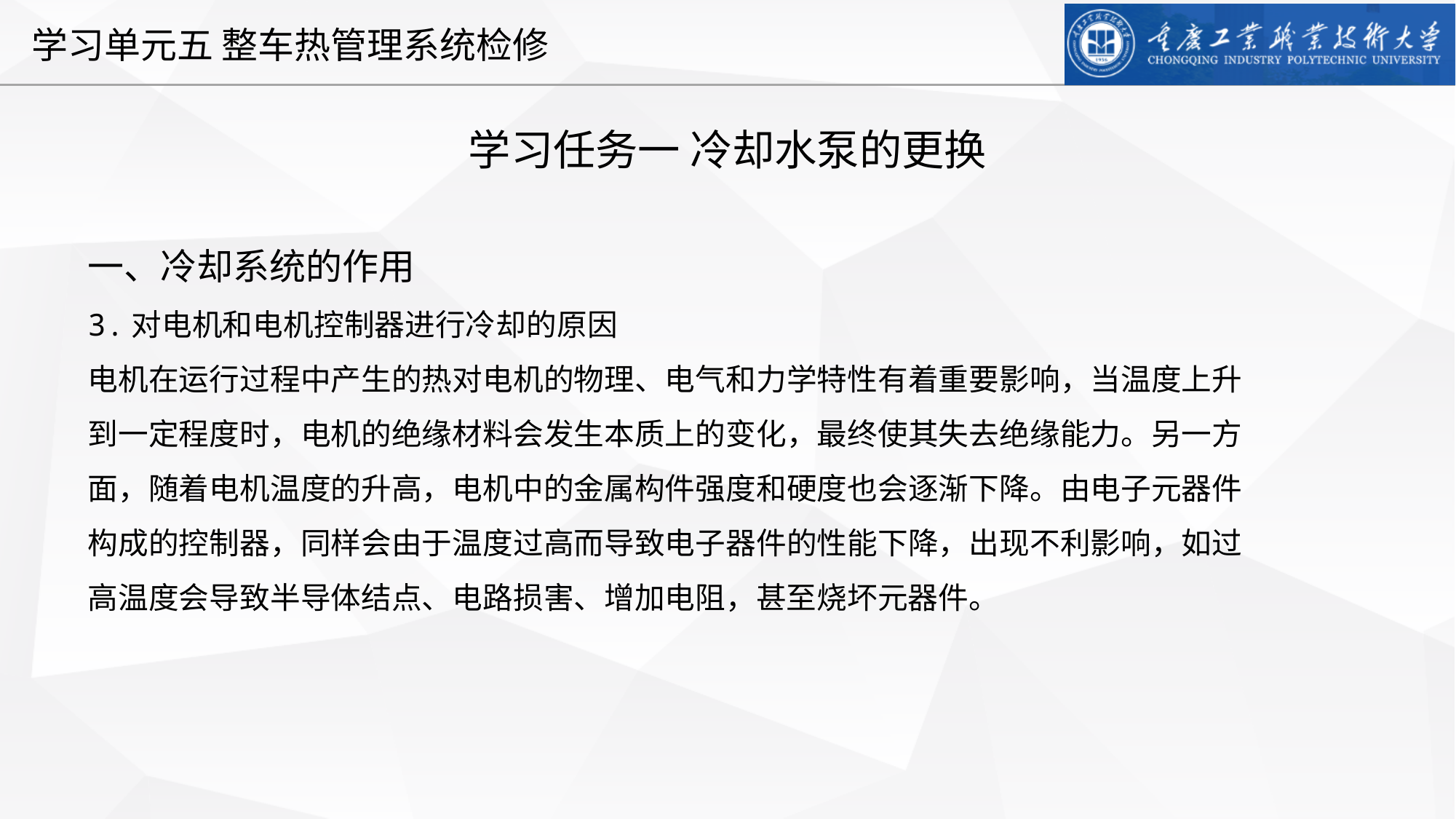

学习任务一 冷却水泵的更换
一、冷却系统的作用
3.对电机和电机控制器进行冷却的原因
电机在运行过程中产生的热对电机的物理、电气和力学特性有着重要影响，当温度上升到一定程度时，电机的绝缘材料会发生本质上的变化，最终使其失去绝缘能力。另一方面，随着电机温度的升高，电机中的金属构件强度和硬度也会逐渐下降。由电子元器件构成的控制器，同样会由于温度过高而导致电子器件的性能下降，出现不利影响，如过高温度会导致半导体结点、电路损害、增加电阻，甚至烧坏元器件。